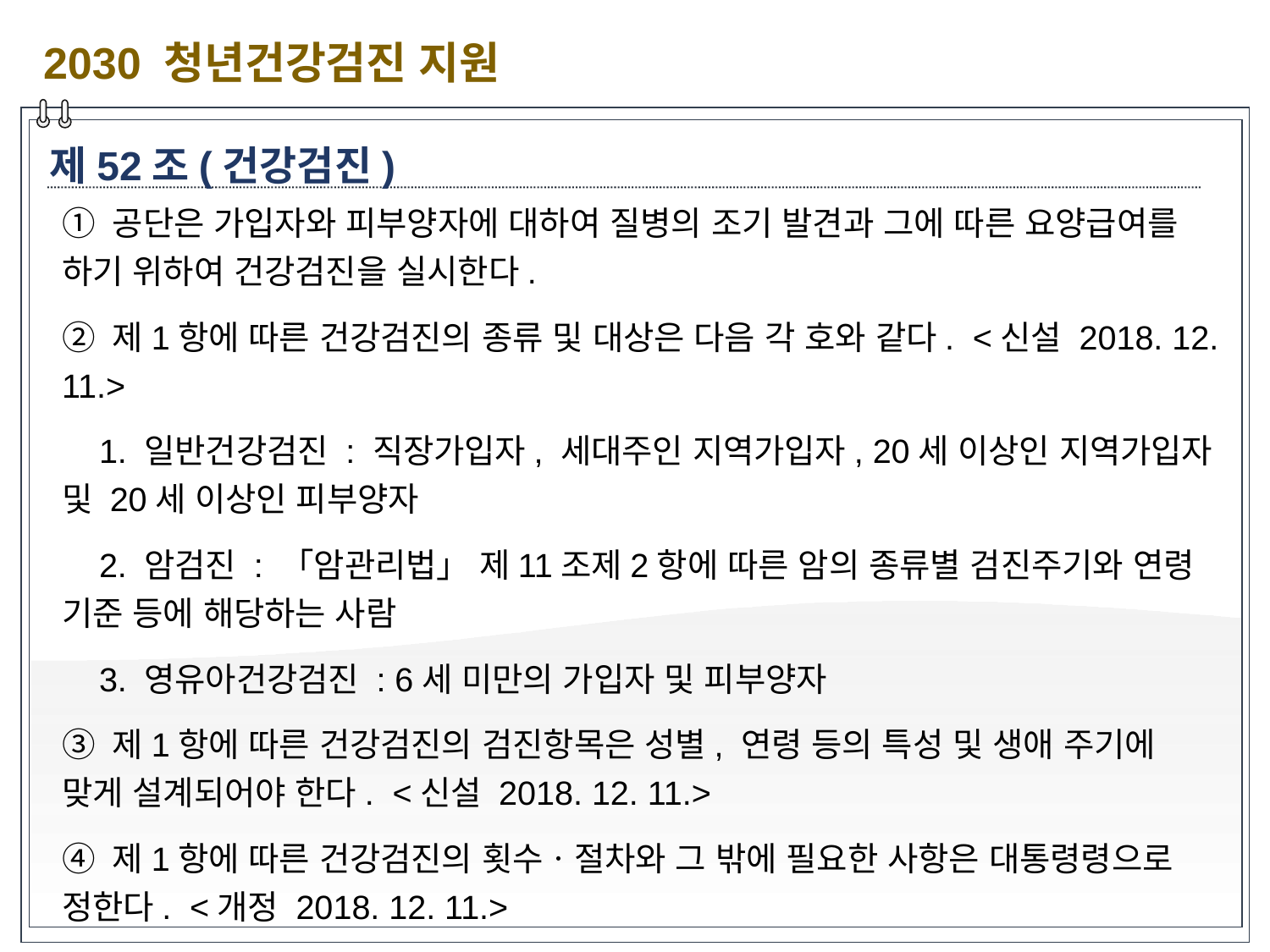

2030 청년건강검진 지원

제52조(건강검진)

① 공단은 가입자와 피부양자에 대하여 질병의 조기 발견과 그에 따른 요양급여를 하기 위하여 건강검진을 실시한다.
② 제1항에 따른 건강검진의 종류 및 대상은 다음 각 호와 같다.  <신설 2018. 12. 11.>
    1. 일반건강검진 : 직장가입자, 세대주인 지역가입자, 20세 이상인 지역가입자 및 20세 이상인 피부양자
    2. 암검진 : 「암관리법」 제11조제2항에 따른 암의 종류별 검진주기와 연령 기준 등에 해당하는 사람
    3. 영유아건강검진 : 6세 미만의 가입자 및 피부양자
③ 제1항에 따른 건강검진의 검진항목은 성별, 연령 등의 특성 및 생애 주기에 맞게 설계되어야 한다.  <신설 2018. 12. 11.>
④ 제1항에 따른 건강검진의 횟수ㆍ절차와 그 밖에 필요한 사항은 대통령령으로 정한다.  <개정 2018. 12. 11.>